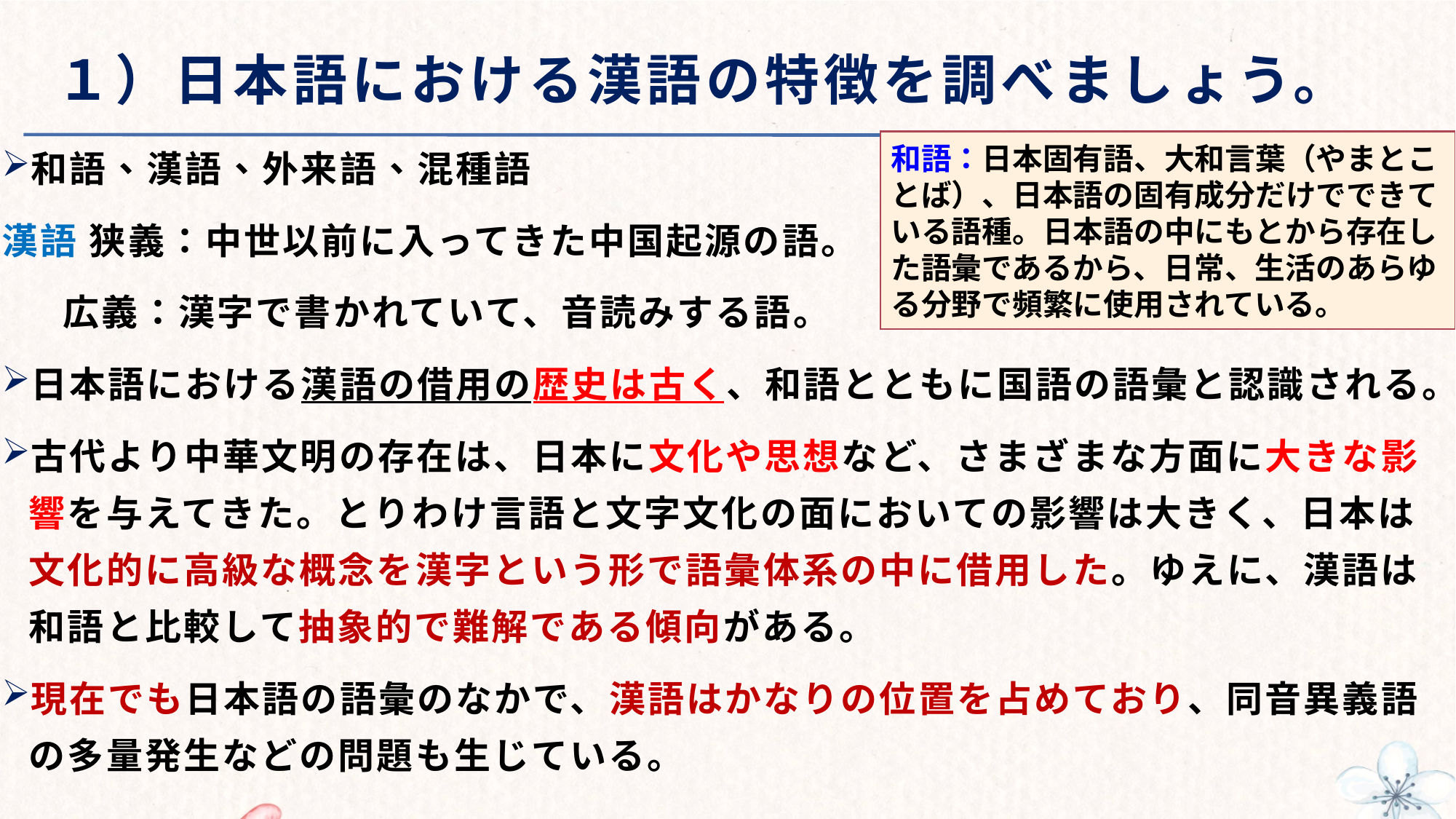

# １）日本語における漢語の特徴を調べましょう。
和語、漢語、外来語、混種語
漢語 狭義：中世以前に入ってきた中国起源の語。
     広義：漢字で書かれていて、音読みする語。
日本語における漢語の借用の歴史は古く、和語とともに国語の語彙と認識される。
古代より中華文明の存在は、日本に文化や思想など、さまざまな方面に大きな影響を与えてきた。とりわけ言語と文字文化の面においての影響は大きく、日本は文化的に高級な概念を漢字という形で語彙体系の中に借用した。ゆえに、漢語は和語と比較して抽象的で難解である傾向がある。
現在でも日本語の語彙のなかで、漢語はかなりの位置を占めており、同音異義語の多量発生などの問題も生じている。
和語：日本固有語、大和言葉（やまとことば）、日本語の固有成分だけでできている語種。日本語の中にもとから存在した語彙であるから、日常、生活のあらゆる分野で頻繁に使用されている。